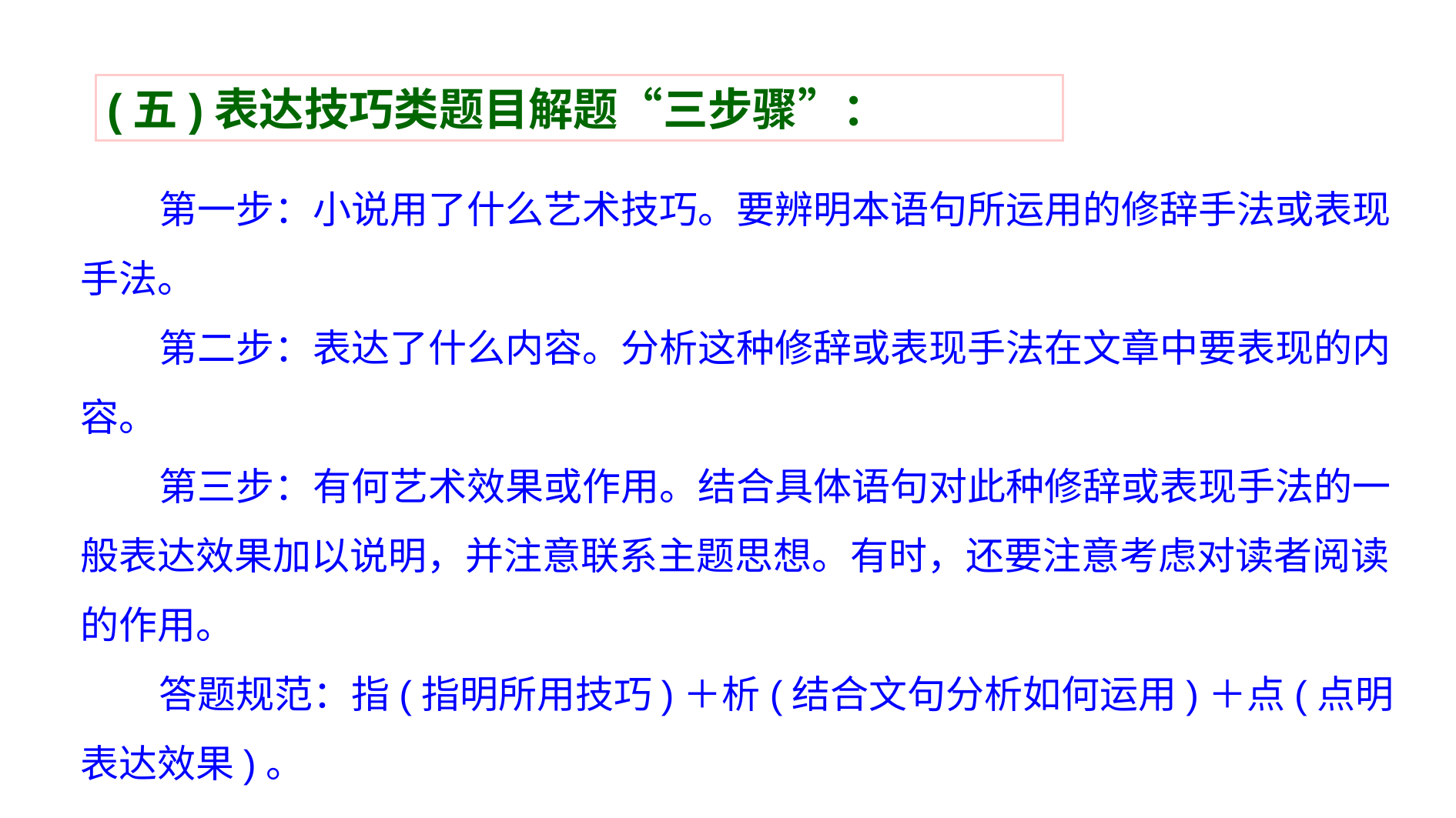

(五)表达技巧类题目解题“三步骤”：
        第一步：小说用了什么艺术技巧。要辨明本语句所运用的修辞手法或表现手法。
        第二步：表达了什么内容。分析这种修辞或表现手法在文章中要表现的内容。
        第三步：有何艺术效果或作用。结合具体语句对此种修辞或表现手法的一般表达效果加以说明，并注意联系主题思想。有时，还要注意考虑对读者阅读的作用。
        答题规范：指(指明所用技巧)＋析(结合文句分析如何运用)＋点(点明表达效果)。